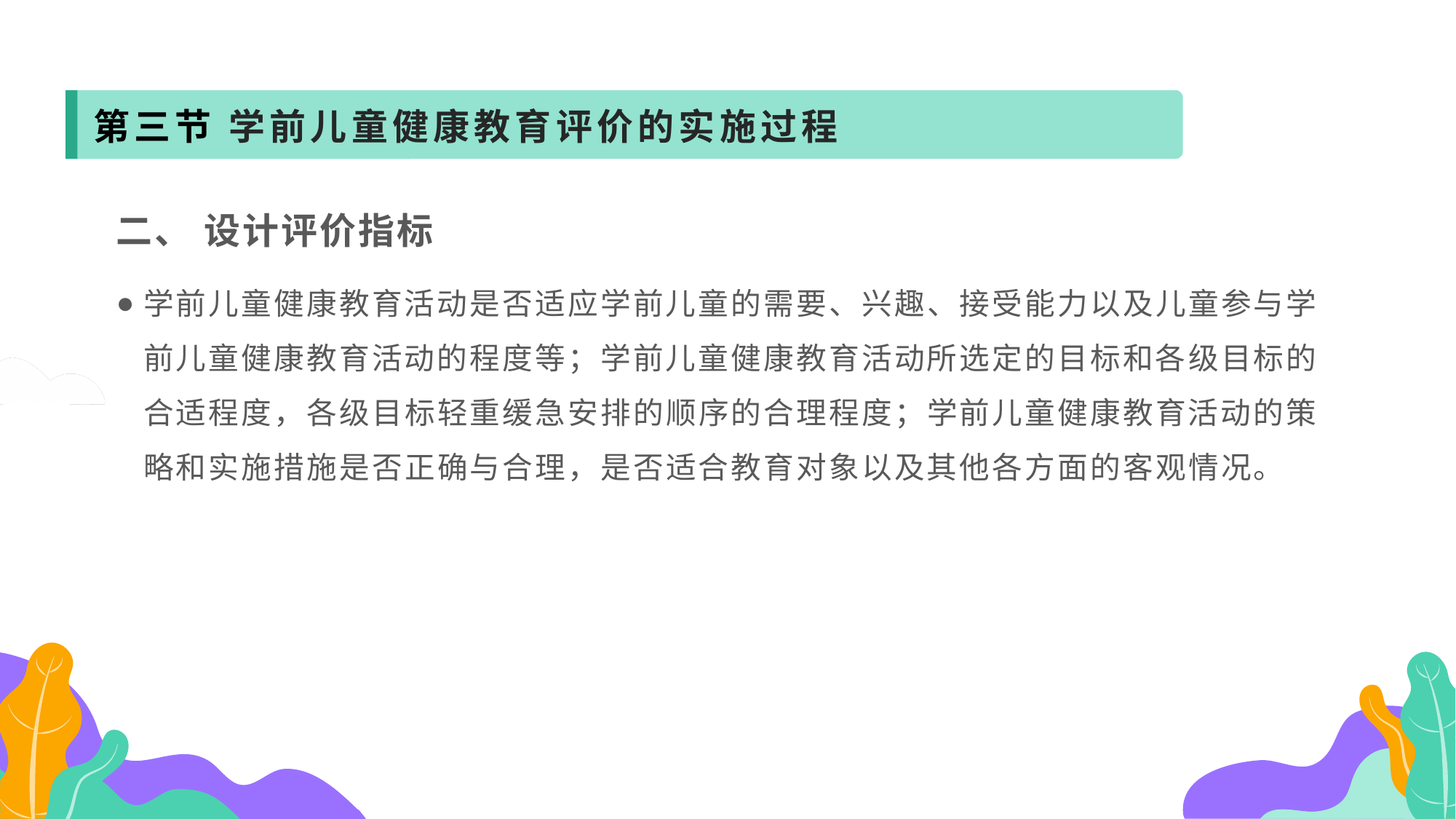

第三节 学前儿童健康教育评价的实施过程
二、 设计评价指标
学前儿童健康教育活动是否适应学前儿童的需要、兴趣、接受能力以及儿童参与学前儿童健康教育活动的程度等；学前儿童健康教育活动所选定的目标和各级目标的合适程度，各级目标轻重缓急安排的顺序的合理程度；学前儿童健康教育活动的策略和实施措施是否正确与合理，是否适合教育对象以及其他各方面的客观情况。